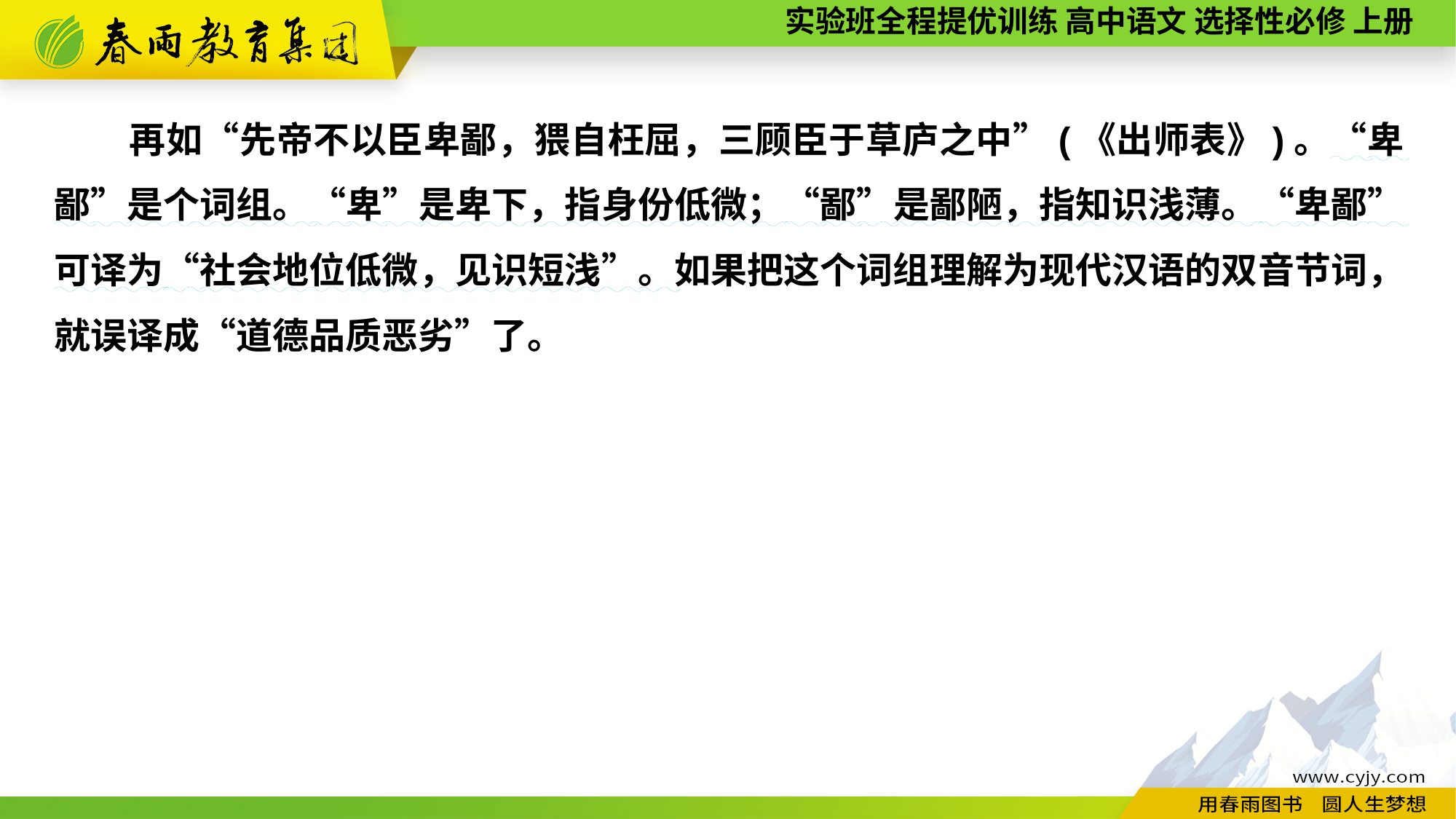

再如“先帝不以臣卑鄙，猥自枉屈，三顾臣于草庐之中”(《出师表》)。“卑鄙”是个词组。“卑”是卑下，指身份低微；“鄙”是鄙陋，指知识浅薄。“卑鄙”可译为“社会地位低微，见识短浅”。如果把这个词组理解为现代汉语的双音节词，就误译成“道德品质恶劣”了。